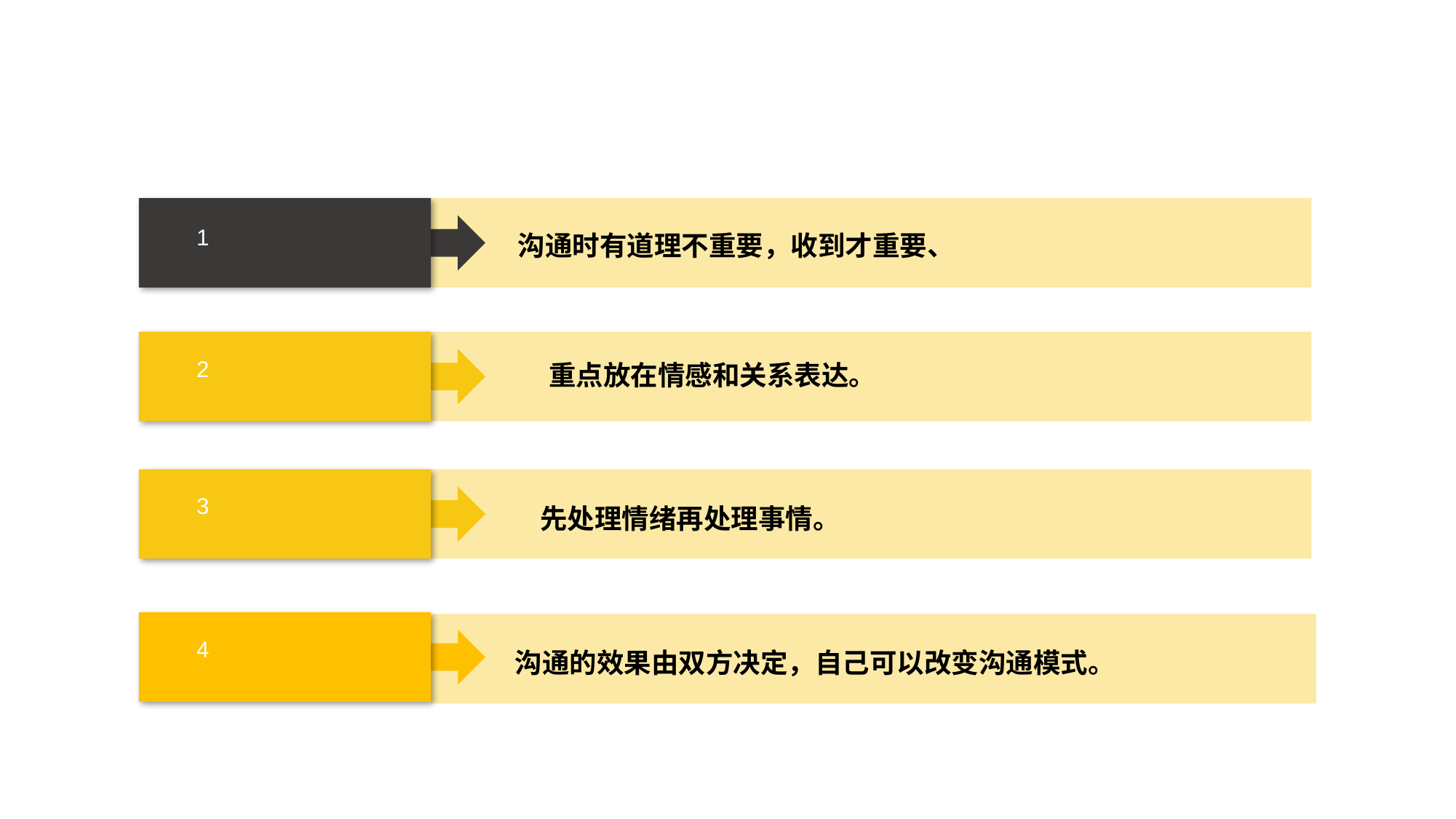

1
沟通时有道理不重要，收到才重要、

2

重点放在情感和关系表达。

3

先处理情绪再处理事情。

4

沟通的效果由双方决定，自己可以改变沟通模式。